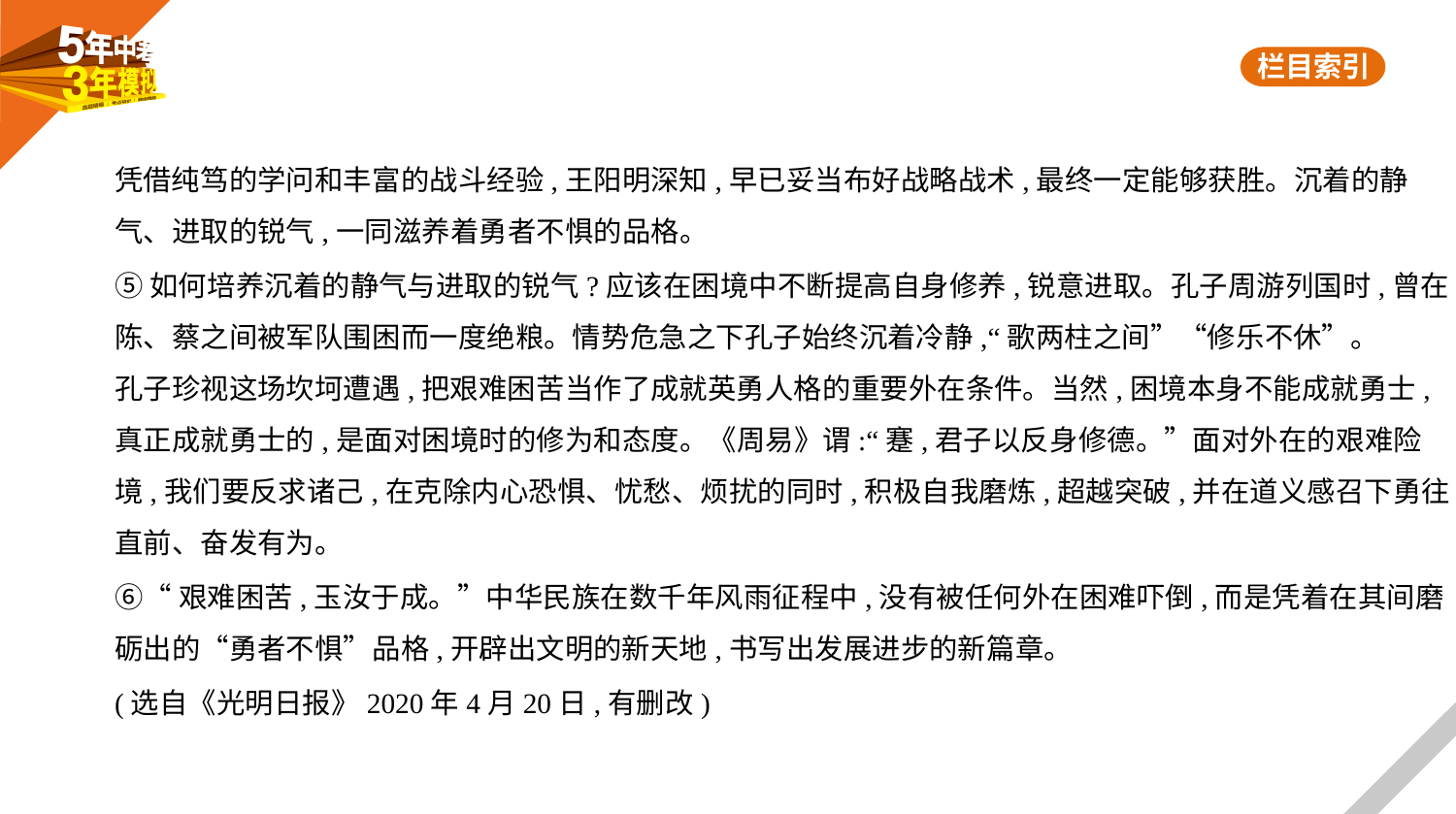

凭借纯笃的学问和丰富的战斗经验,王阳明深知,早已妥当布好战略战术,最终一定能够获胜。沉着的静
气、进取的锐气,一同滋养着勇者不惧的品格。
⑤如何培养沉着的静气与进取的锐气?应该在困境中不断提高自身修养,锐意进取。孔子周游列国时,曾在
陈、蔡之间被军队围困而一度绝粮。情势危急之下孔子始终沉着冷静,“歌两柱之间”“修乐不休”。
孔子珍视这场坎坷遭遇,把艰难困苦当作了成就英勇人格的重要外在条件。当然,困境本身不能成就勇士,
真正成就勇士的,是面对困境时的修为和态度。《周易》谓:“蹇,君子以反身修德。”面对外在的艰难险
境,我们要反求诸己,在克除内心恐惧、忧愁、烦扰的同时,积极自我磨炼,超越突破,并在道义感召下勇往
直前、奋发有为。
⑥“艰难困苦,玉汝于成。”中华民族在数千年风雨征程中,没有被任何外在困难吓倒,而是凭着在其间磨
砺出的“勇者不惧”品格,开辟出文明的新天地,书写出发展进步的新篇章。
(选自《光明日报》2020年4月20日,有删改)